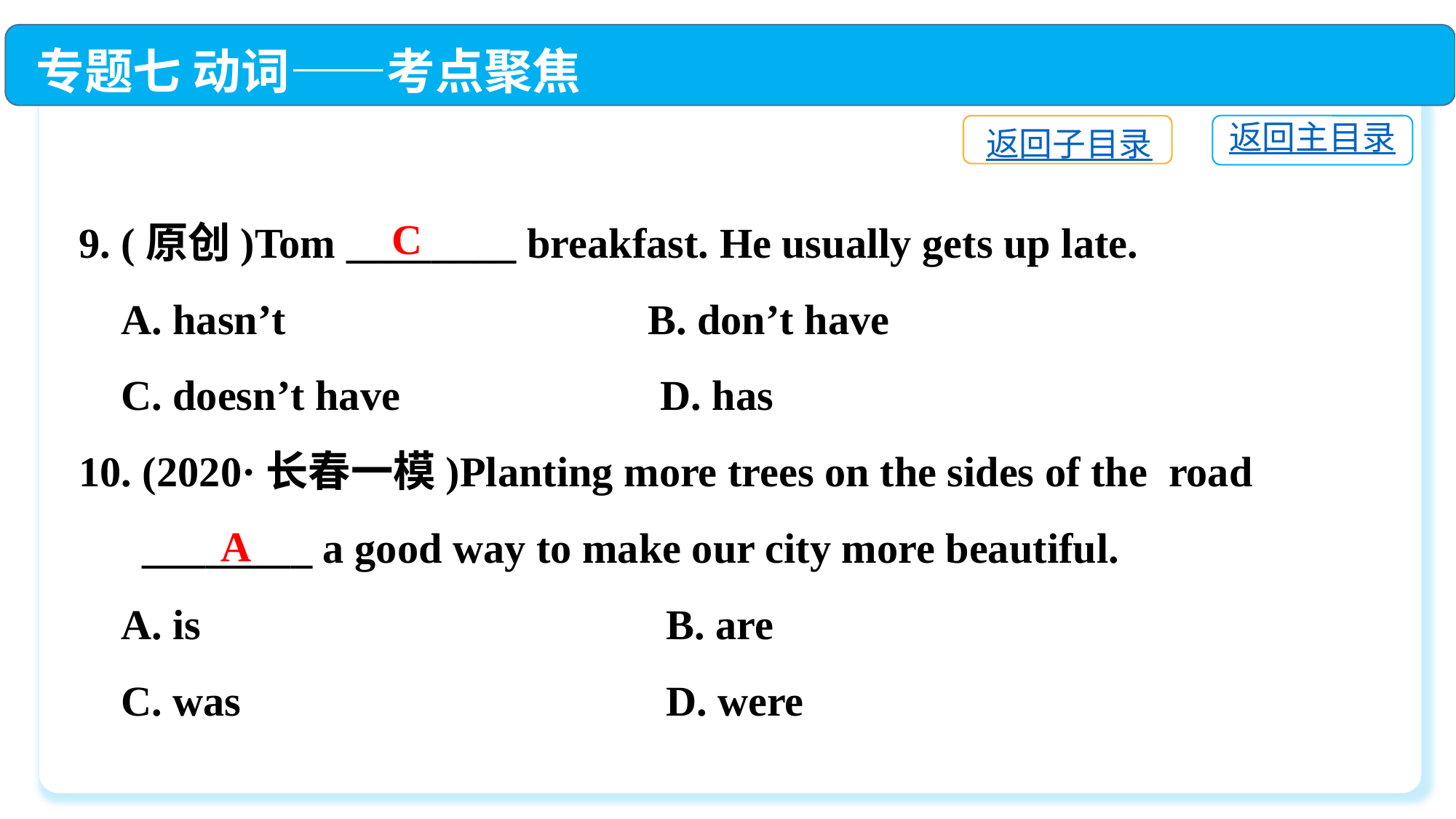

专题七 动词——考点聚焦

返回主目录

返回子目录
9. (原创)Tom ________ breakfast. He usually gets up late.
    A. hasn’t　　	                        B. don’t have
    C. doesn’t have　 	              D. has
10. (2020·长春一模)Planting more trees on the sides of the  road
      ________ a good way to make our city more beautiful.
    A. is	                                   B. are
    C. was	                                   D. were
C

A